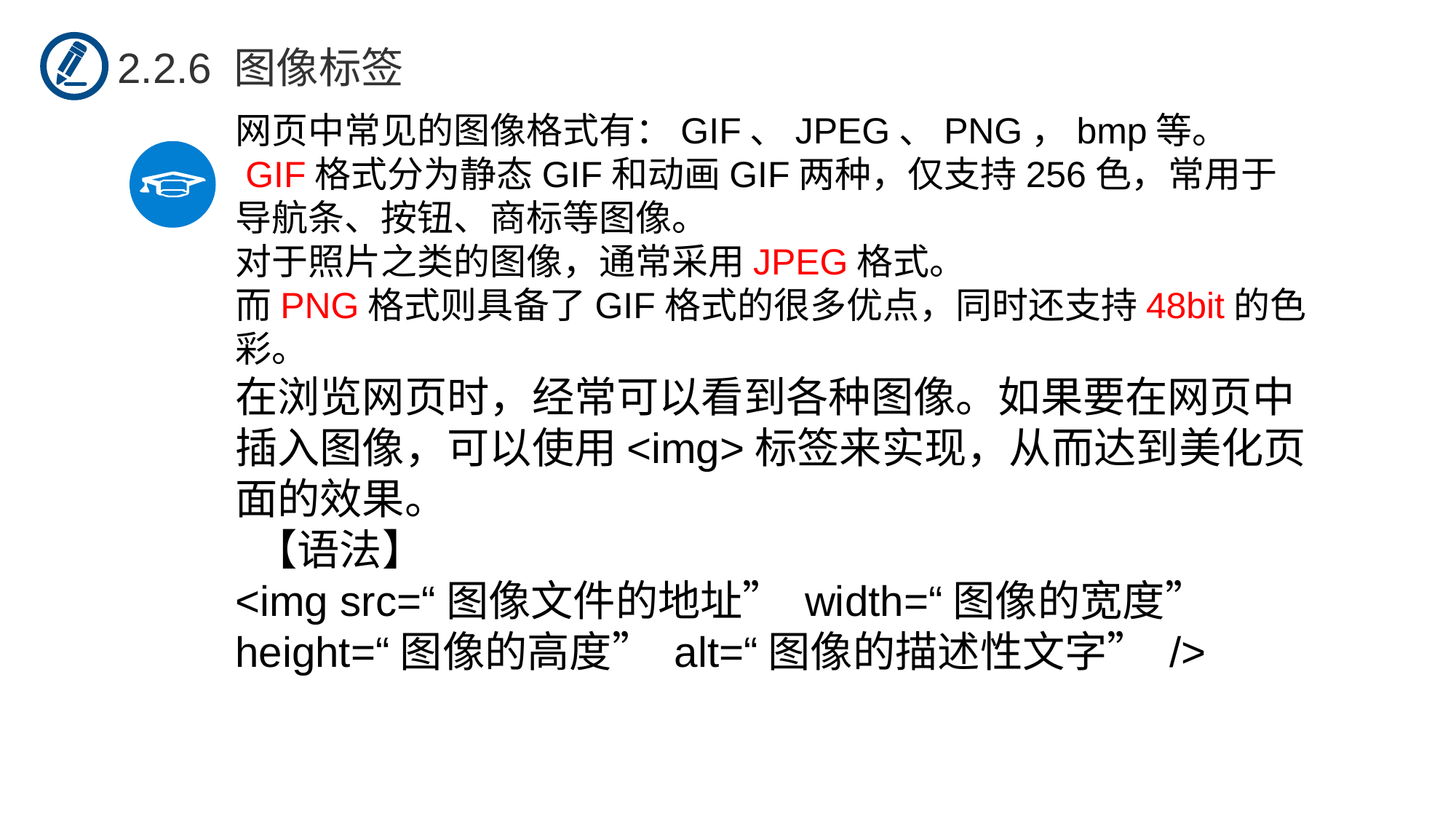

2.2.6 图像标签
网页中常见的图像格式有：GIF、JPEG、PNG，bmp等。
 GIF格式分为静态GIF和动画GIF两种，仅支持256色，常用于导航条、按钮、商标等图像。
对于照片之类的图像，通常采用JPEG格式。
而PNG格式则具备了GIF格式的很多优点，同时还支持48bit的色彩。
在浏览网页时，经常可以看到各种图像。如果要在网页中插入图像，可以使用<img>标签来实现，从而达到美化页面的效果。
 【语法】
<img src=“图像文件的地址” width=“图像的宽度” height=“图像的高度” alt=“图像的描述性文字” />